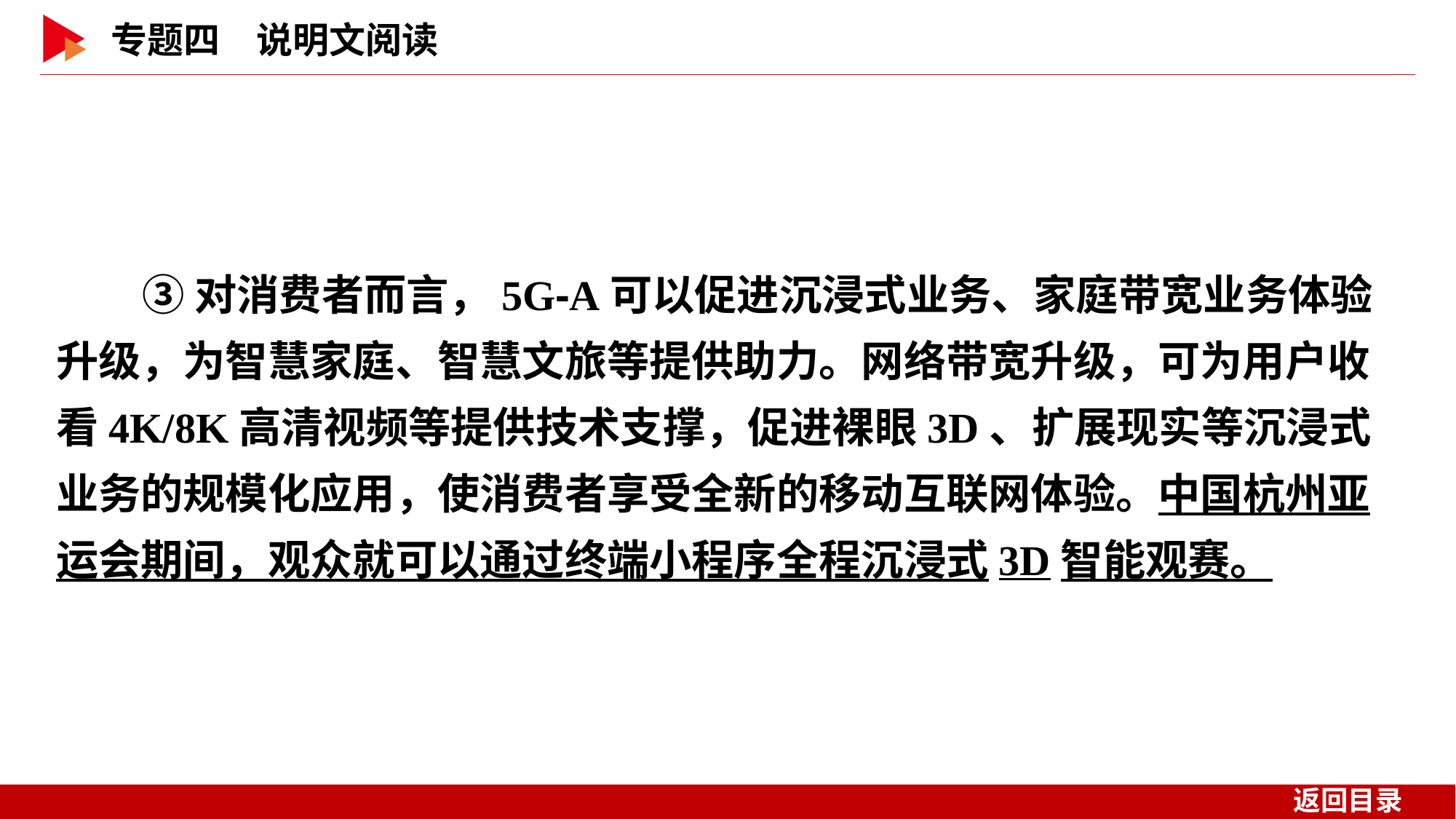

③对消费者而言，5G⁃A可以促进沉浸式业务、家庭带宽业务体验升级，为智慧家庭、智慧文旅等提供助力。网络带宽升级，可为用户收看4K/8K高清视频等提供技术支撑，促进裸眼3D、扩展现实等沉浸式业务的规模化应用，使消费者享受全新的移动互联网体验。中国杭州亚运会期间，观众就可以通过终端小程序全程沉浸式3D智能观赛。